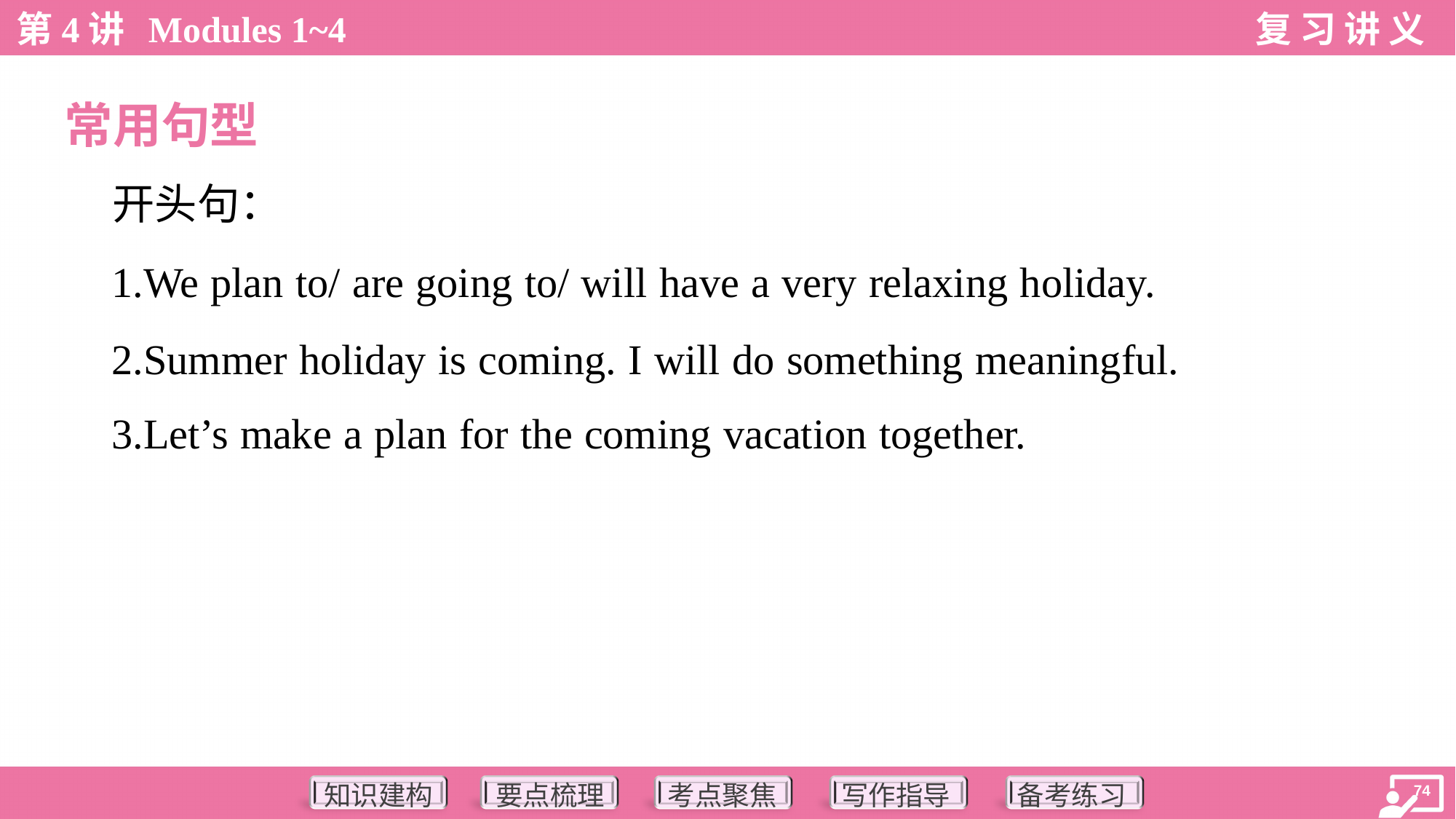

常用句型
    开头句：
    1.We plan to/ are going to/ will have a very relaxing holiday.
    2.Summer holiday is coming. I will do something meaningful.
    3.Let’s make a plan for the coming vacation together.